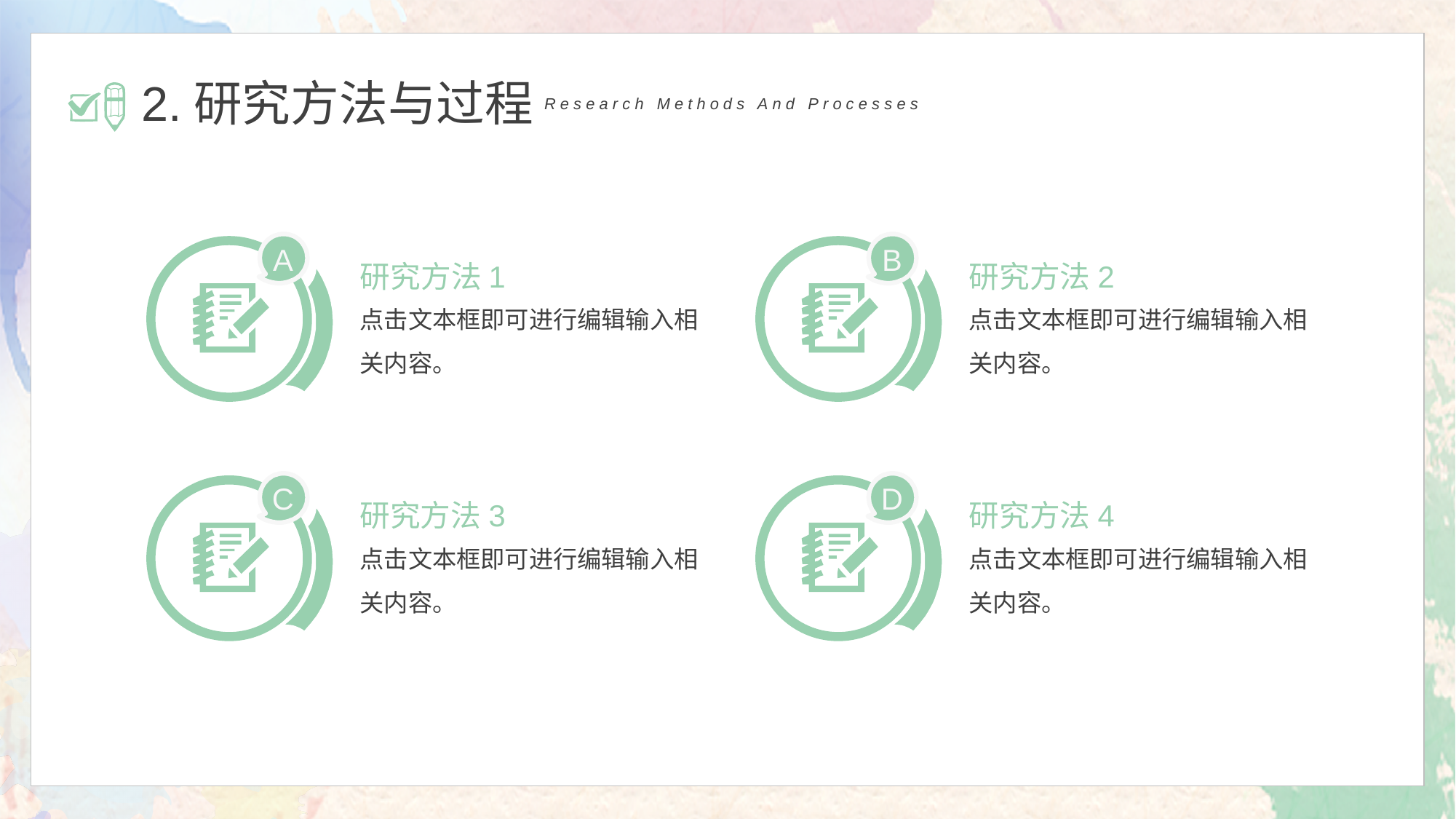

2.研究方法与过程

Research Methods And Processes
A

B

研究方法1
点击文本框即可进行编辑输入相关内容。
研究方法2
点击文本框即可进行编辑输入相关内容。
C

D

研究方法3
点击文本框即可进行编辑输入相关内容。
研究方法4
点击文本框即可进行编辑输入相关内容。